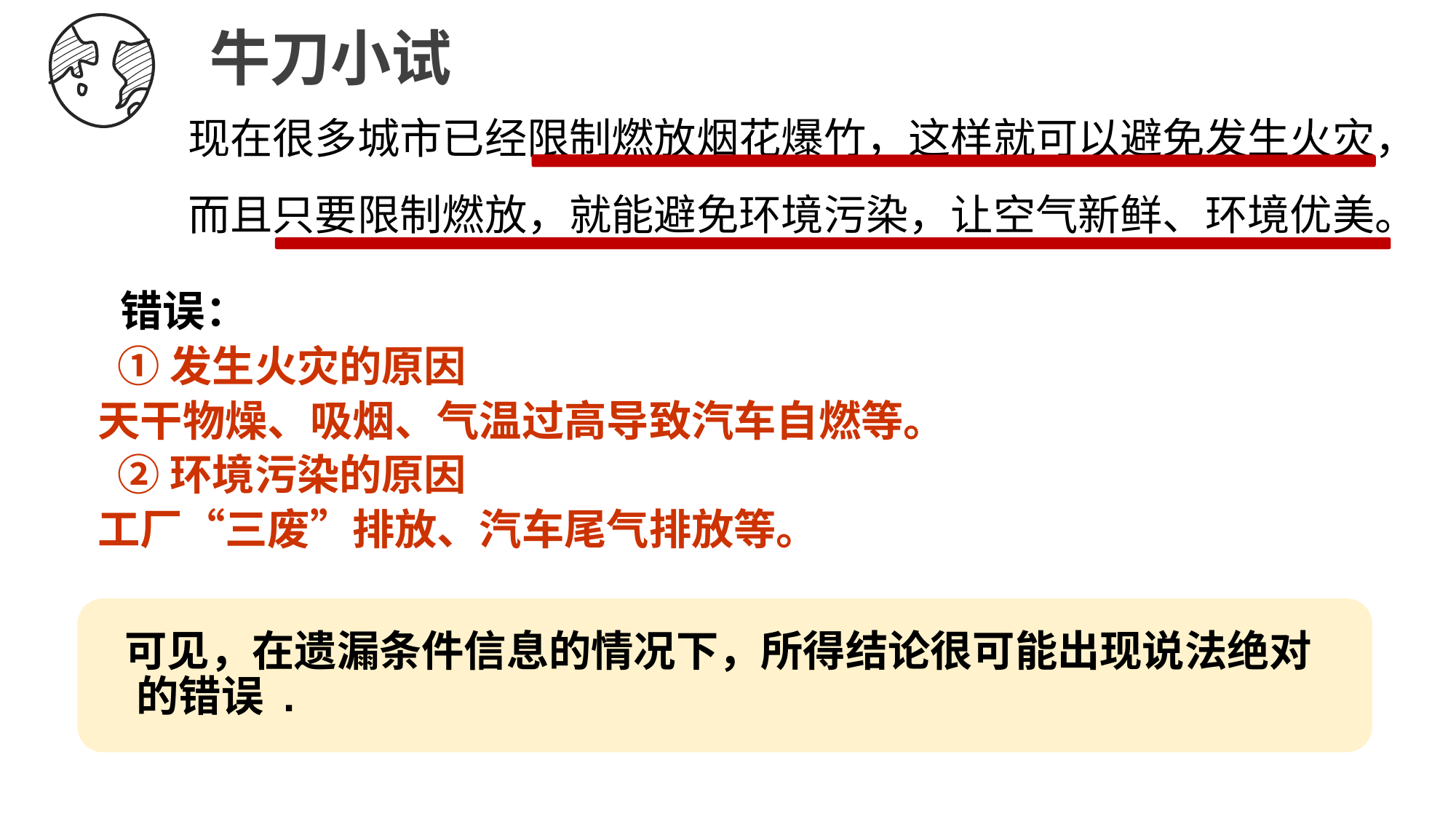

牛刀小试

现在很多城市已经限制燃放烟花爆竹，这样就可以避免发生火灾，而且只要限制燃放，就能避免环境污染，让空气新鲜、环境优美。

 错误：
  ①发生火灾的原因
天干物燥、吸烟、气温过高导致汽车自燃等。
  ②环境污染的原因
工厂“三废”排放、汽车尾气排放等。

  可见，在遗漏条件信息的情况下，所得结论很可能出现说法绝对的错误 .